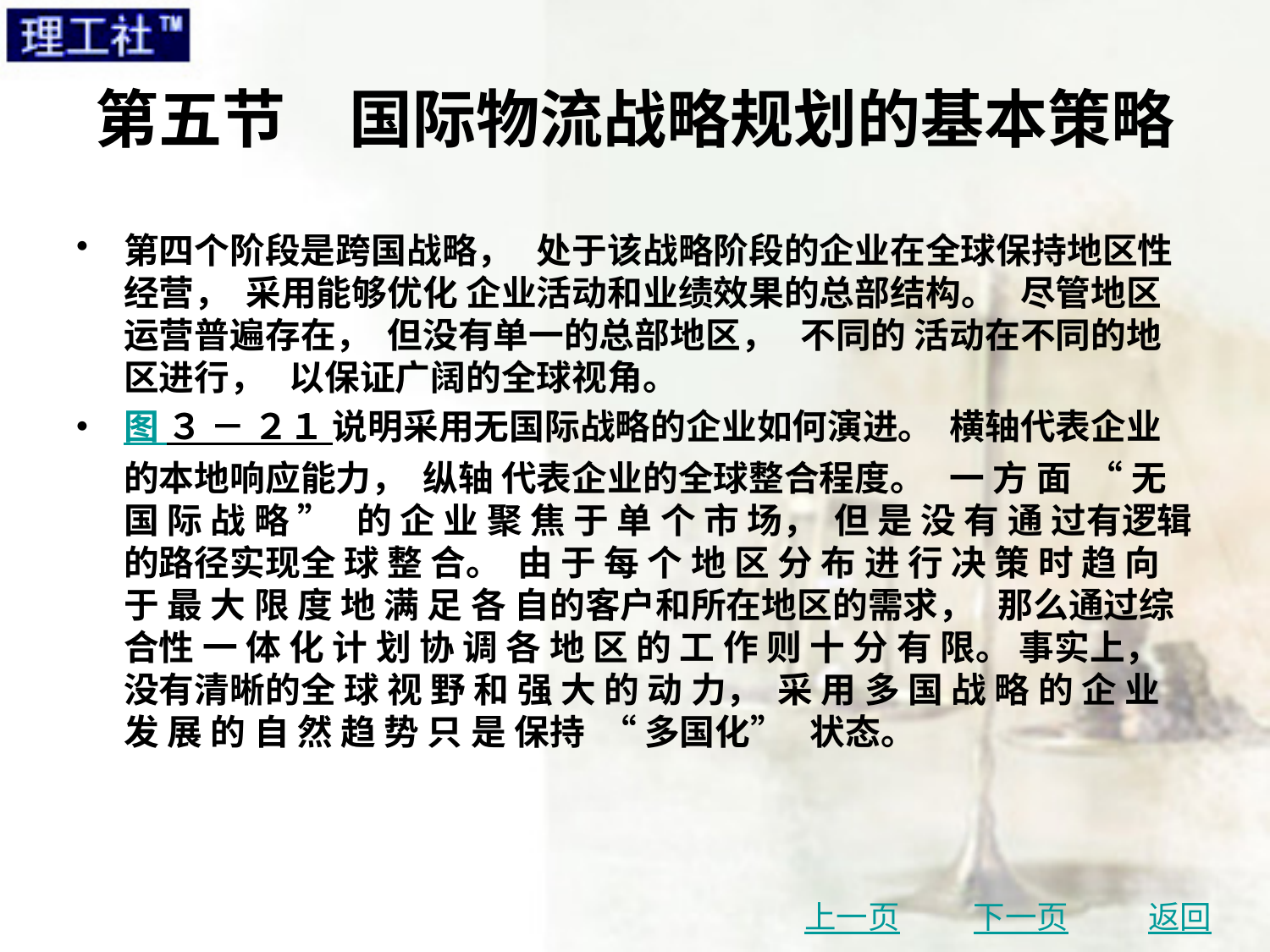

# 第五节　国际物流战略规划的基本策略
第四个阶段是跨国战略，   处于该战略阶段的企业在全球保持地区性经营，  采用能够优化 企业活动和业绩效果的总部结构。   尽管地区运营普遍存在，  但没有单一的总部地区，   不同的 活动在不同的地区进行，   以保证广阔的全球视角。
图 ３ － ２１ 说明采用无国际战略的企业如何演进。  横轴代表企业的本地响应能力，  纵轴 代表企业的全球整合程度。   一 方 面  “ 无 国 际 战 略 ”   的 企 业 聚 焦 于 单 个 市 场，  但 是 没 有 通 过有逻辑的路径实现全 球 整 合。  由 于 每 个 地 区 分 布 进 行 决 策 时 趋 向 于 最 大 限 度 地 满 足 各 自的客户和所在地区的需求，   那么通过综合性 一 体 化 计 划 协 调 各 地 区 的 工 作 则 十 分 有 限。 事实上，  没有清晰的全 球 视 野 和 强 大 的 动 力，  采 用 多 国 战 略 的 企 业 发 展 的 自 然 趋 势 只 是 保持  “ 多国化”   状态。
上一页
下一页
返回